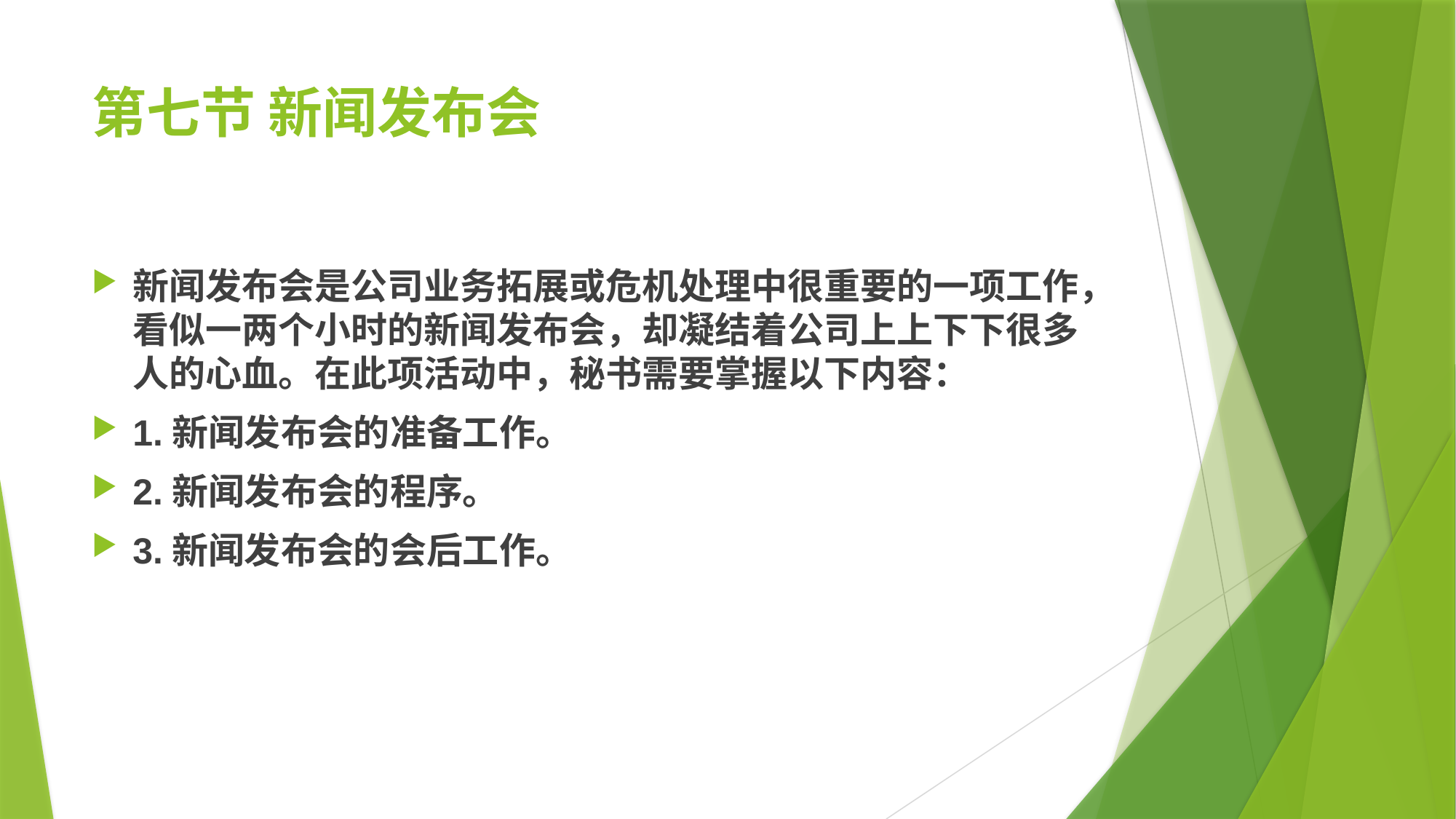

# 第七节 新闻发布会
新闻发布会是公司业务拓展或危机处理中很重要的一项工作，看似一两个小时的新闻发布会，却凝结着公司上上下下很多人的心血。在此项活动中，秘书需要掌握以下内容：
1.新闻发布会的准备工作。
2.新闻发布会的程序。
3.新闻发布会的会后工作。